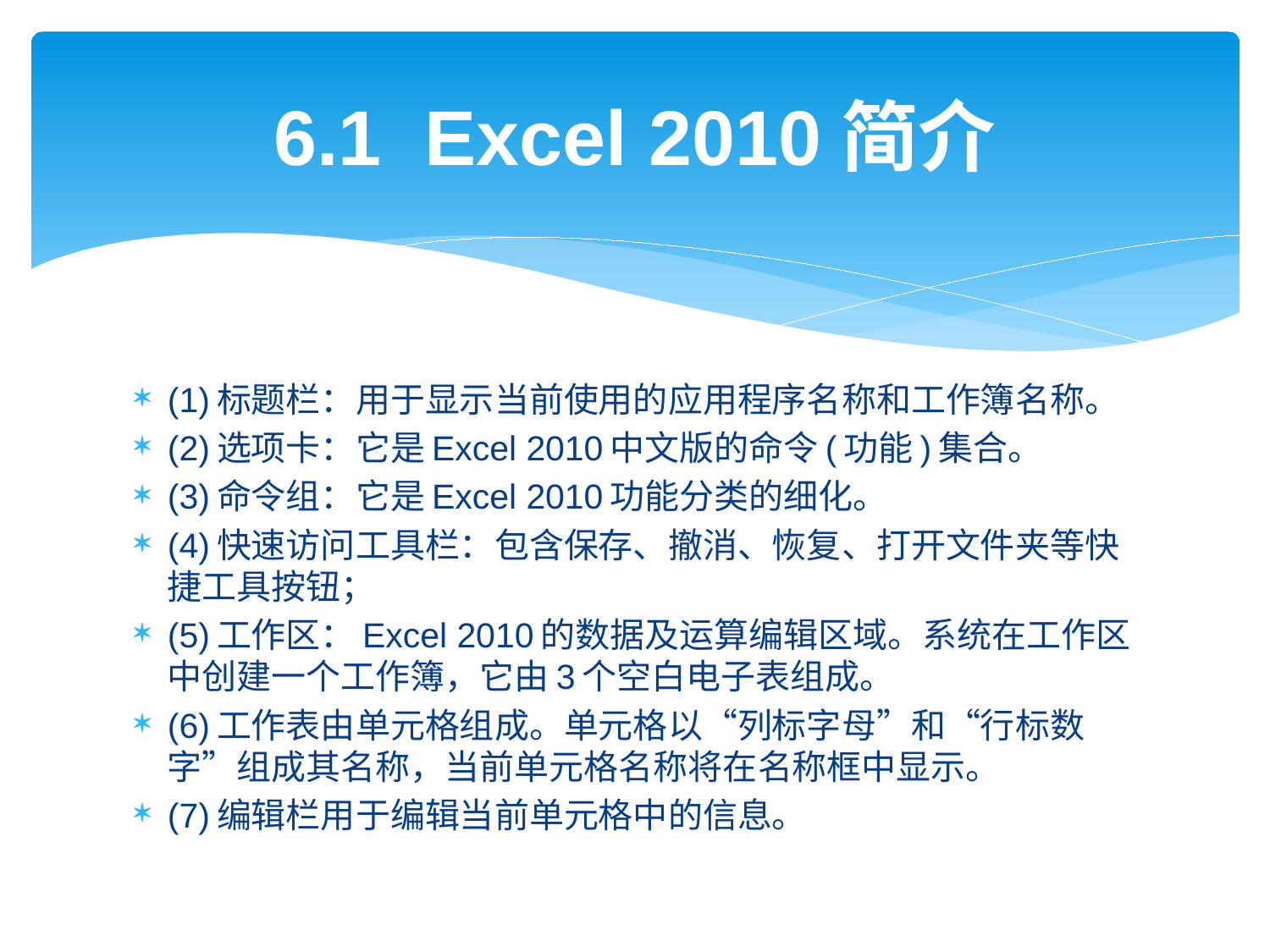

# 6.1  Excel 2010简介
(1)标题栏：用于显示当前使用的应用程序名称和工作簿名称。
(2)选项卡：它是Excel 2010中文版的命令(功能)集合。
(3)命令组：它是Excel 2010功能分类的细化。
(4)快速访问工具栏：包含保存、撤消、恢复、打开文件夹等快捷工具按钮；
(5)工作区：Excel 2010的数据及运算编辑区域。系统在工作区中创建一个工作簿，它由3个空白电子表组成。
(6)工作表由单元格组成。单元格以“列标字母”和“行标数字”组成其名称，当前单元格名称将在名称框中显示。
(7)编辑栏用于编辑当前单元格中的信息。